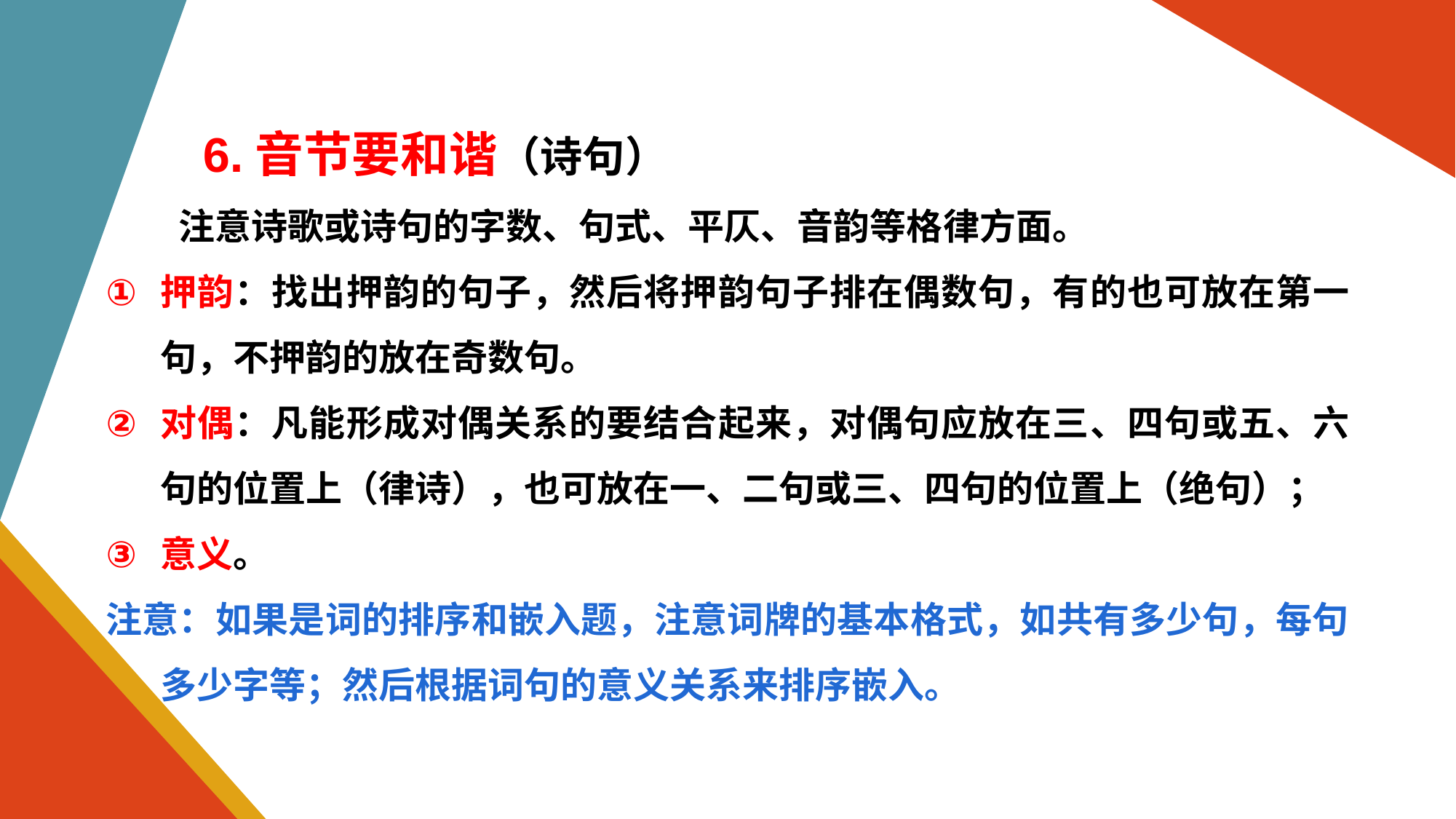

6.音节要和谐（诗句）
注意诗歌或诗句的字数、句式、平仄、音韵等格律方面。
押韵：找出押韵的句子，然后将押韵句子排在偶数句，有的也可放在第一句，不押韵的放在奇数句。
对偶：凡能形成对偶关系的要结合起来，对偶句应放在三、四句或五、六句的位置上（律诗），也可放在一、二句或三、四句的位置上（绝句）；
意义。
注意：如果是词的排序和嵌入题，注意词牌的基本格式，如共有多少句，每句多少字等；然后根据词句的意义关系来排序嵌入。